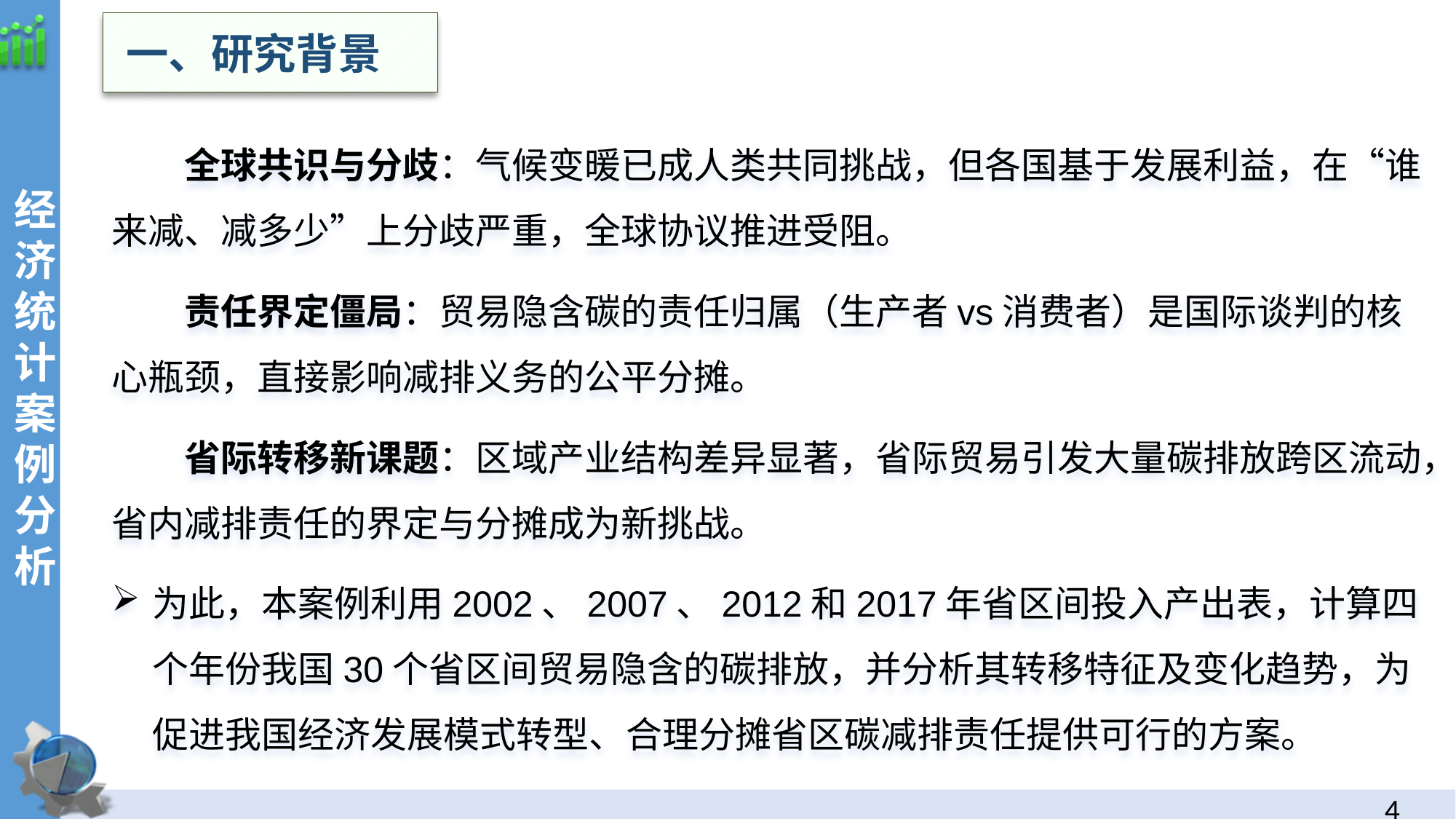

一、研究背景

全球共识与分歧：气候变暖已成人类共同挑战，但各国基于发展利益，在“谁来减、减多少”上分歧严重，全球协议推进受阻。
责任界定僵局：贸易隐含碳的责任归属（生产者vs消费者）是国际谈判的核心瓶颈，直接影响减排义务的公平分摊。
省际转移新课题：区域产业结构差异显著，省际贸易引发大量碳排放跨区流动，省内减排责任的界定与分摊成为新挑战。
为此，本案例利用2002、2007、2012和2017年省区间投入产出表，计算四个年份我国30个省区间贸易隐含的碳排放，并分析其转移特征及变化趋势，为促进我国经济发展模式转型、合理分摊省区碳减排责任提供可行的方案。
经济统计案例分析
4